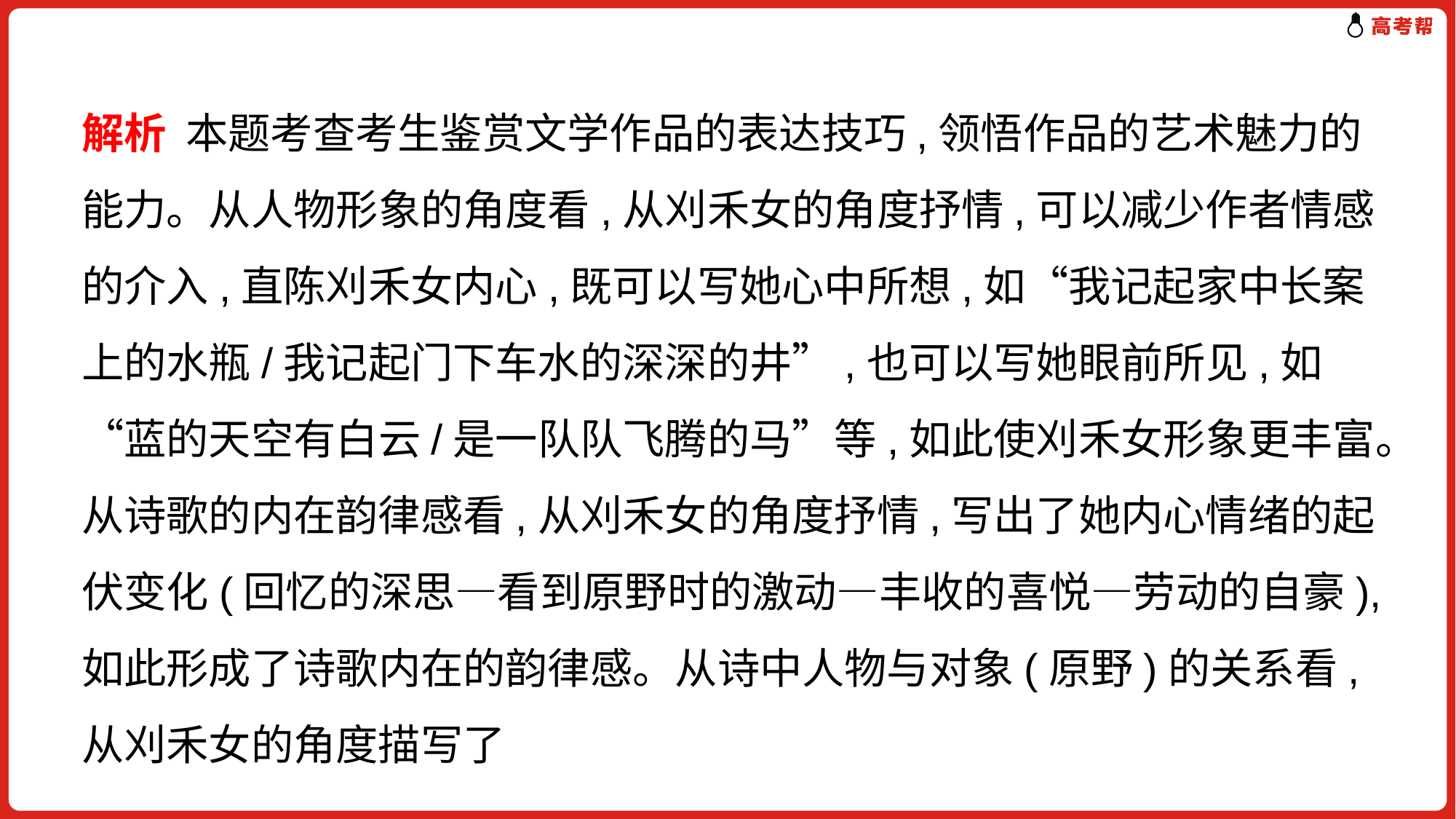

解析  本题考查考生鉴赏文学作品的表达技巧,领悟作品的艺术魅力的能力。从人物形象的角度看,从刈禾女的角度抒情,可以减少作者情感的介入,直陈刈禾女内心,既可以写她心中所想,如“我记起家中长案上的水瓶/我记起门下车水的深深的井”,也可以写她眼前所见,如“蓝的天空有白云/是一队队飞腾的马”等,如此使刈禾女形象更丰富。从诗歌的内在韵律感看,从刈禾女的角度抒情,写出了她内心情绪的起伏变化(回忆的深思—看到原野时的激动—丰收的喜悦—劳动的自豪),如此形成了诗歌内在的韵律感。从诗中人物与对象(原野)的关系看,从刈禾女的角度描写了